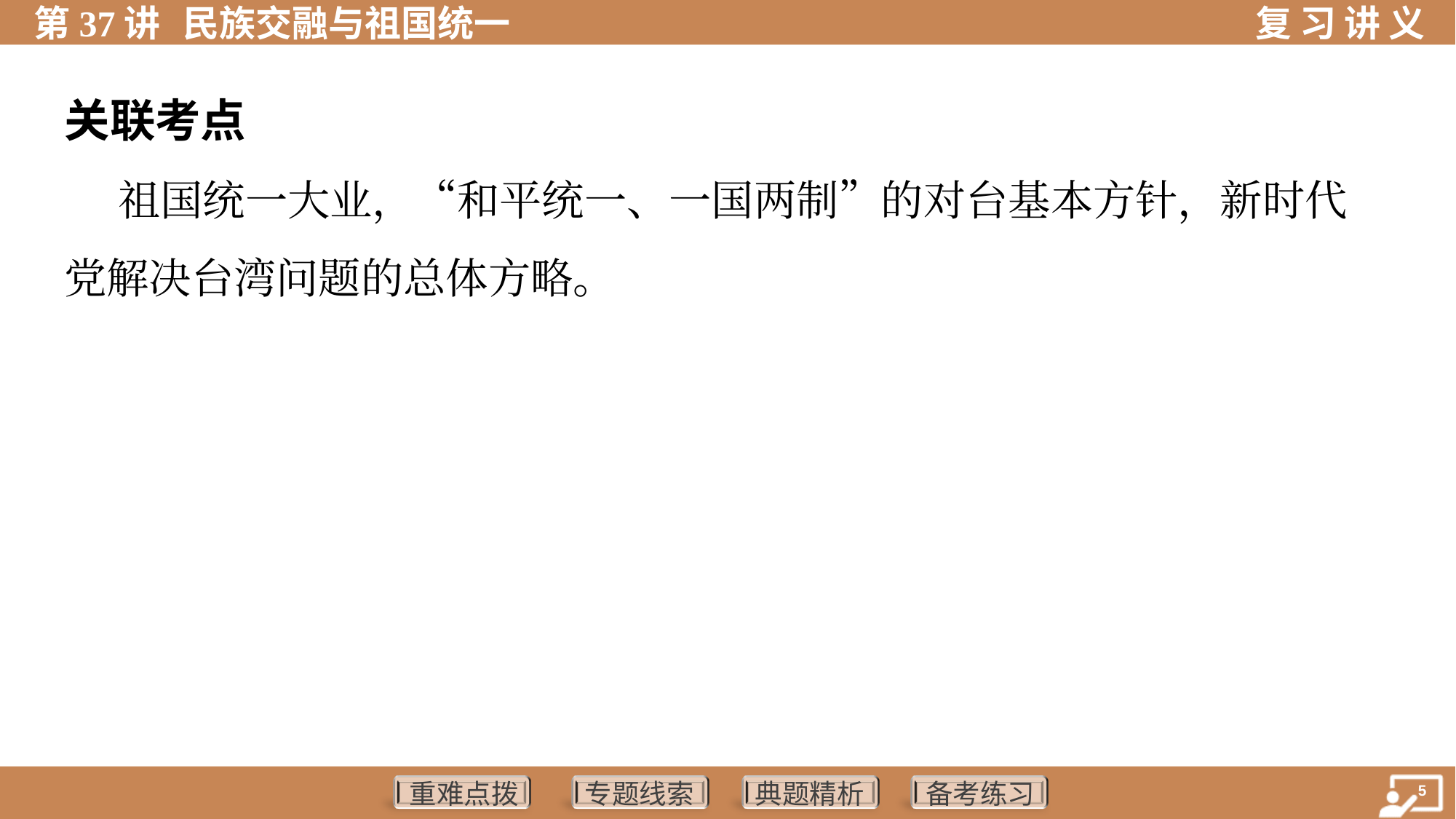

关联考点
    祖国统一大业，“和平统一、一国两制”的对台基本方针，新时代
党解决台湾问题的总体方略。